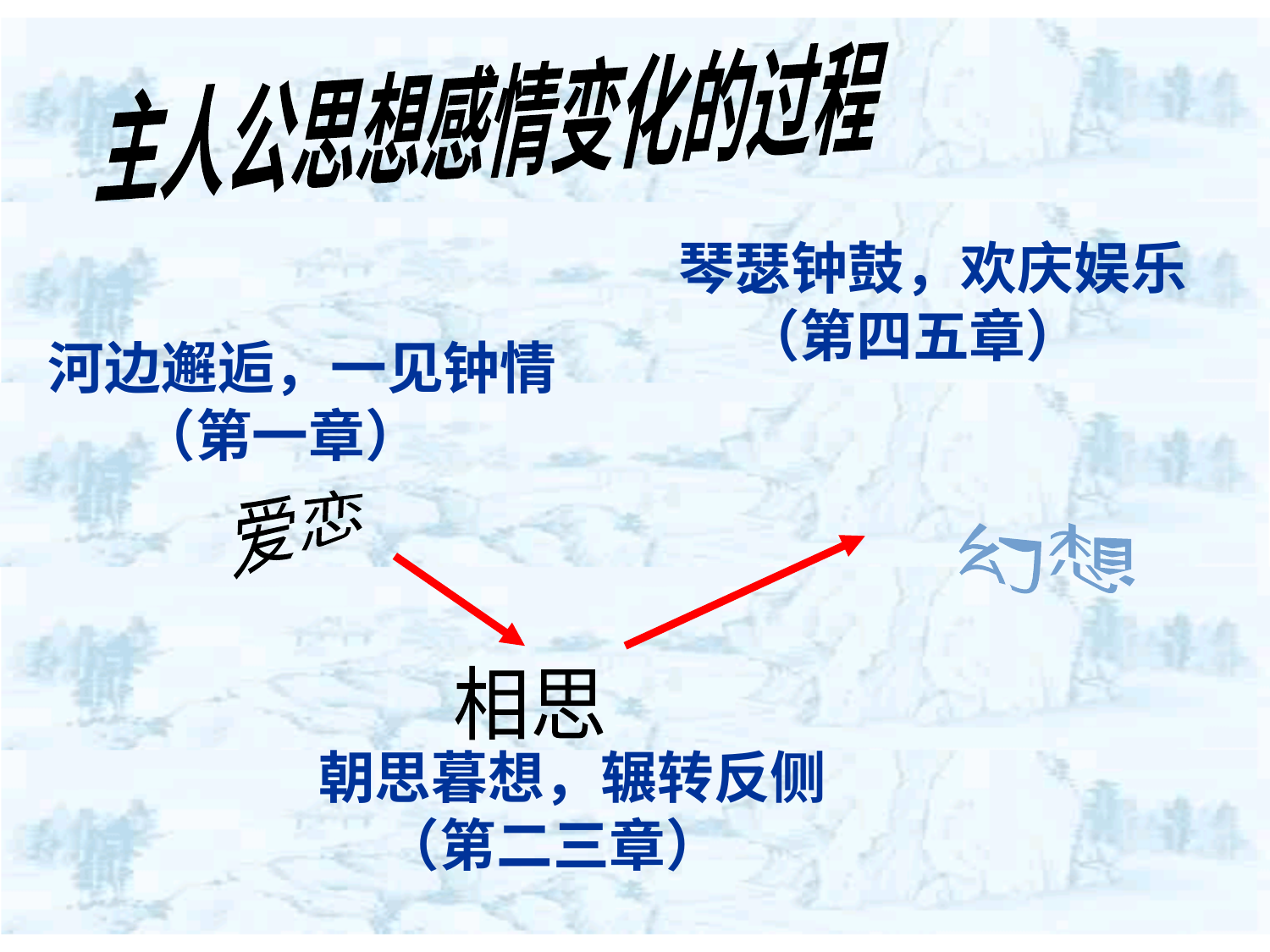

主人公思想感情变化的过程
#
琴瑟钟鼓，欢庆娱乐
    （第四五章）
河边邂逅，一见钟情
      （第一章）

幻想

爱恋

相思
朝思暮想，辗转反侧
    （第二三章）